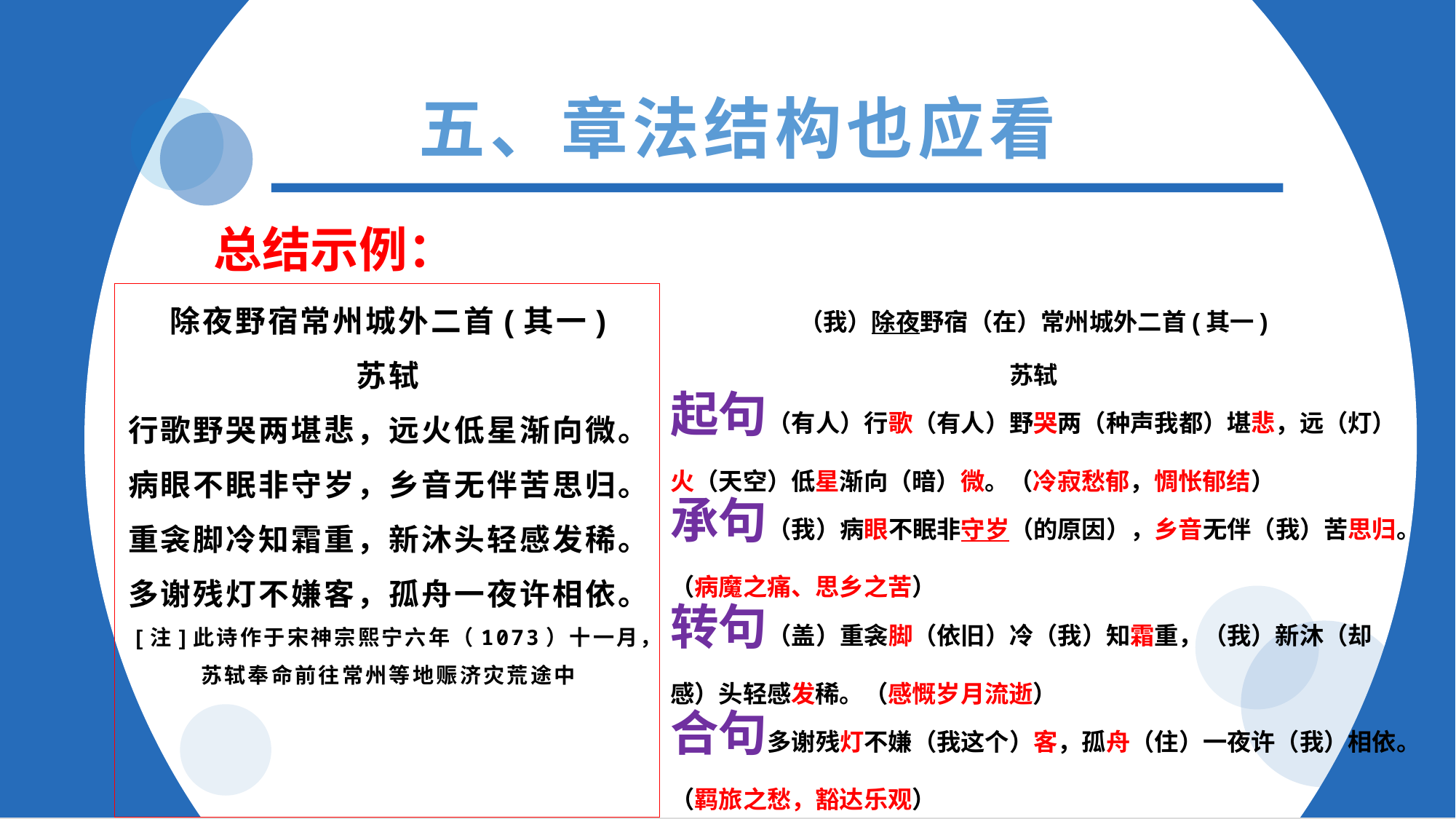

五、章法结构也应看

总结示例：

（我）除夜野宿（在）常州城外二首(其一)
苏轼
起句（有人）行歌（有人）野哭两（种声我都）堪悲，远（灯）火（天空）低星渐向（暗）微。（冷寂愁郁，惆怅郁结）
承句（我）病眼不眠非守岁（的原因），乡音无伴（我）苦思归。（病魔之痛、思乡之苦）
转句（盖）重衾脚（依旧）冷（我）知霜重，（我）新沐（却感）头轻感发稀。（感慨岁月流逝）
合句多谢残灯不嫌（我这个）客，孤舟（住）一夜许（我）相依。（羁旅之愁，豁达乐观）
除夜野宿常州城外二首(其一)
苏轼
行歌野哭两堪悲，远火低星渐向微。
病眼不眠非守岁，乡音无伴苦思归。
重衾脚冷知霜重，新沐头轻感发稀。
多谢残灯不嫌客，孤舟一夜许相依。
[注]此诗作于宋神宗熙宁六年（1073）十一月，苏轼奉命前往常州等地赈济灾荒途中